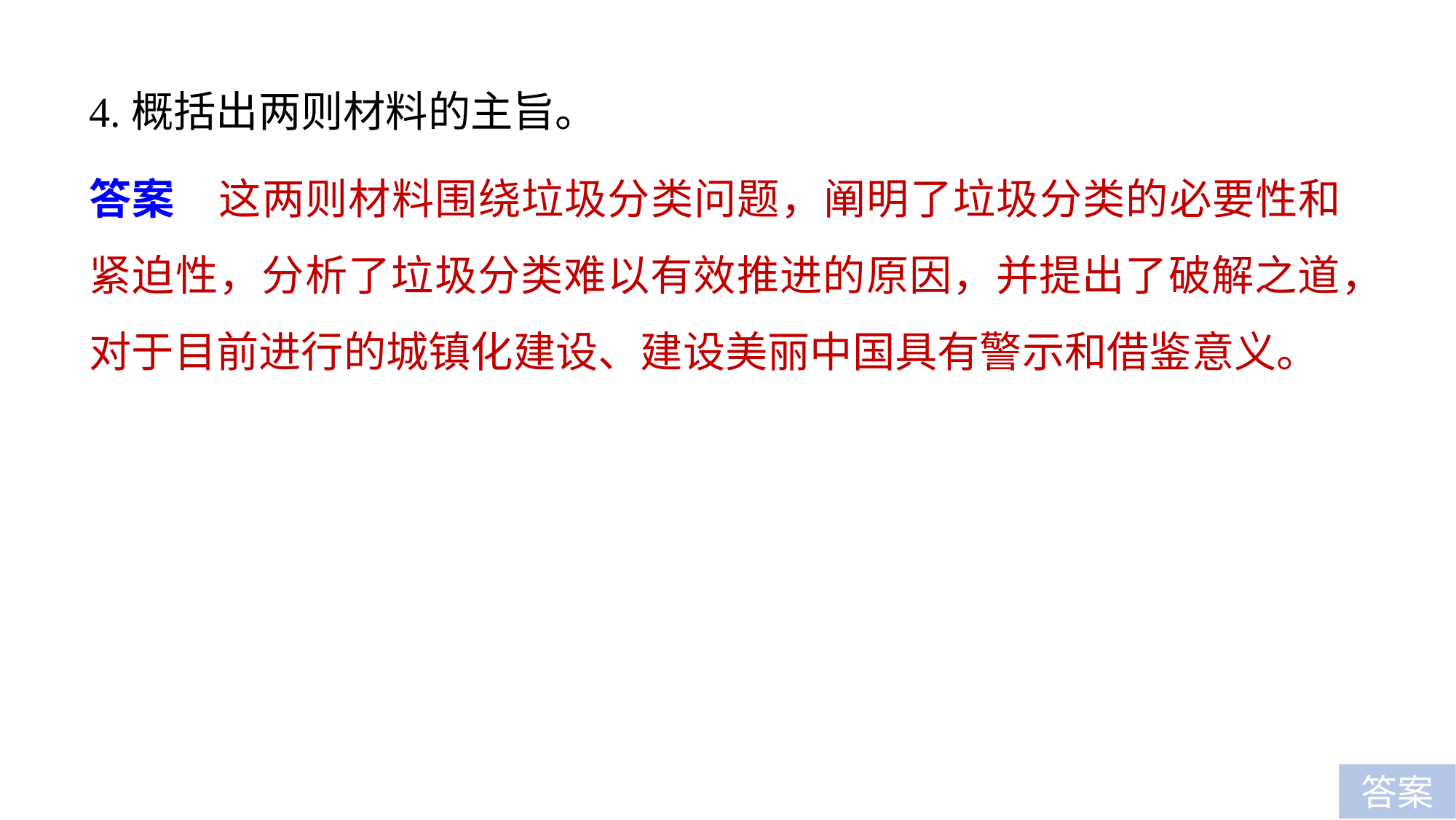

4.概括出两则材料的主旨。
答案　这两则材料围绕垃圾分类问题，阐明了垃圾分类的必要性和紧迫性，分析了垃圾分类难以有效推进的原因，并提出了破解之道，对于目前进行的城镇化建设、建设美丽中国具有警示和借鉴意义。
答案